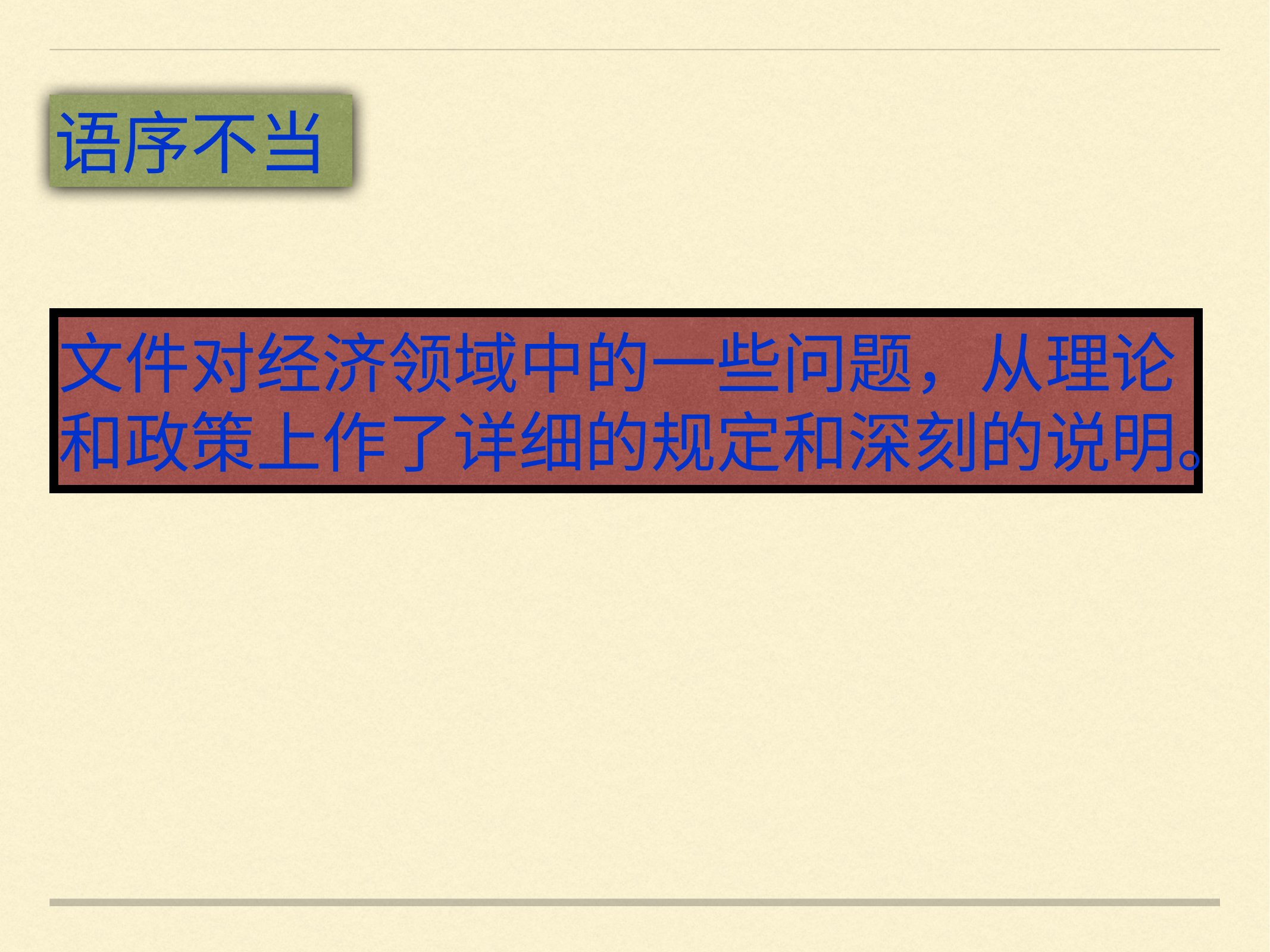

语序不当
文件对经济领域中的一些问题，从理论和政策上作了详细的规定和深刻的说明。